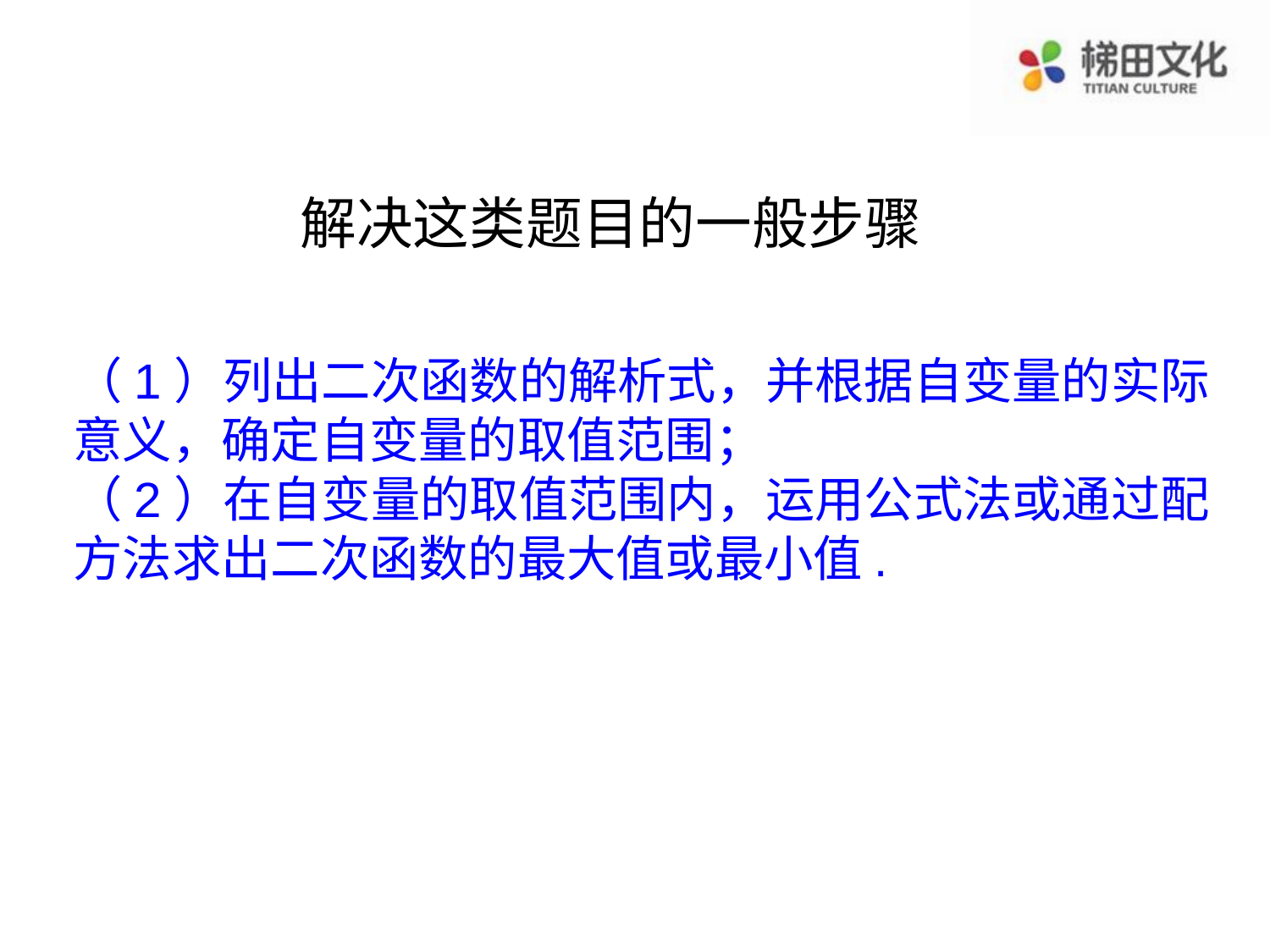

解决这类题目的一般步骤
（1）列出二次函数的解析式，并根据自变量的实际意义，确定自变量的取值范围；
（2）在自变量的取值范围内，运用公式法或通过配方法求出二次函数的最大值或最小值.